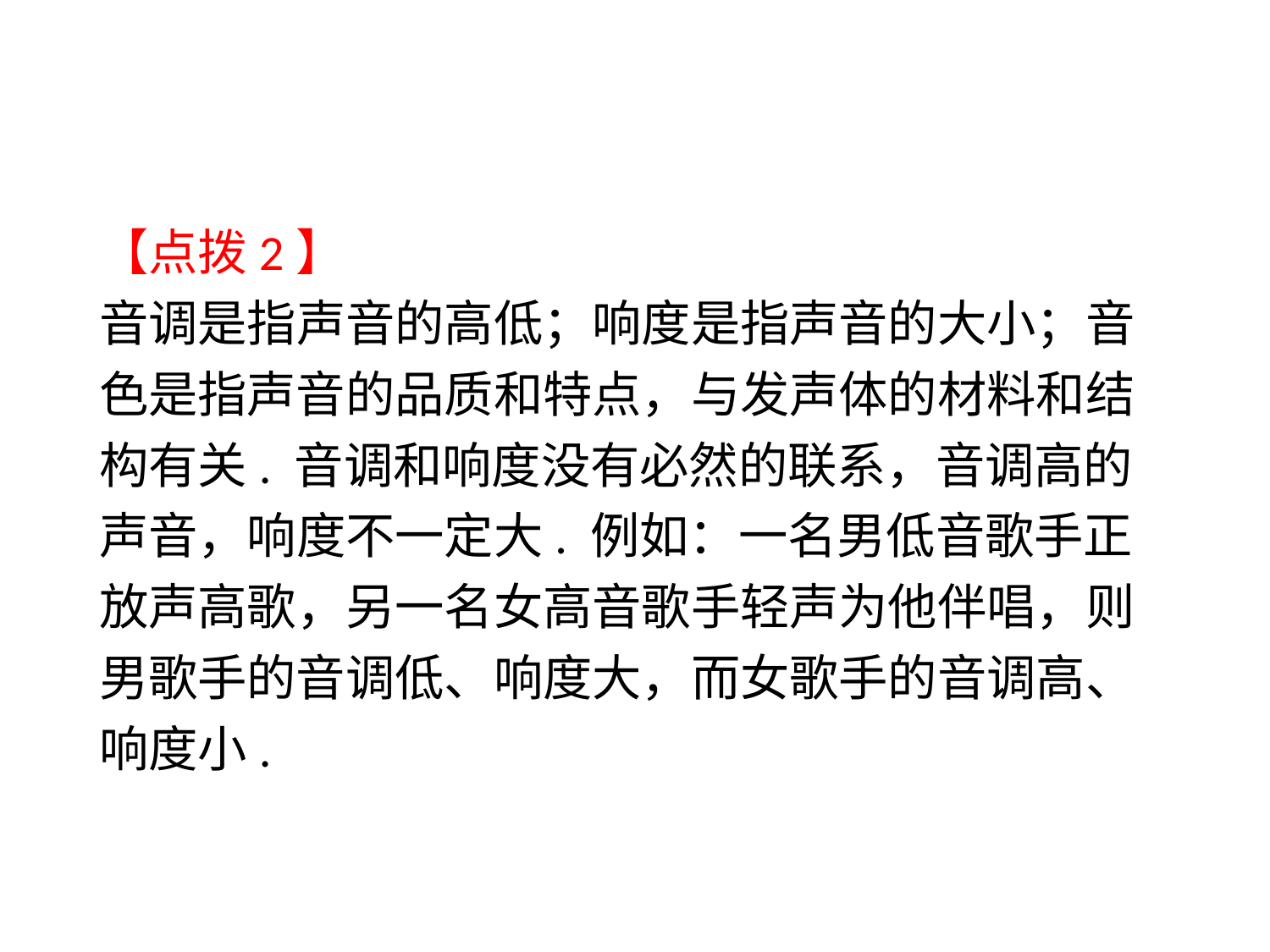

【点拨2】
音调是指声音的高低；响度是指声音的大小；音色是指声音的品质和特点，与发声体的材料和结构有关. 音调和响度没有必然的联系，音调高的声音，响度不一定大. 例如：一名男低音歌手正放声高歌，另一名女高音歌手轻声为他伴唱，则男歌手的音调低、响度大，而女歌手的音调高、响度小.